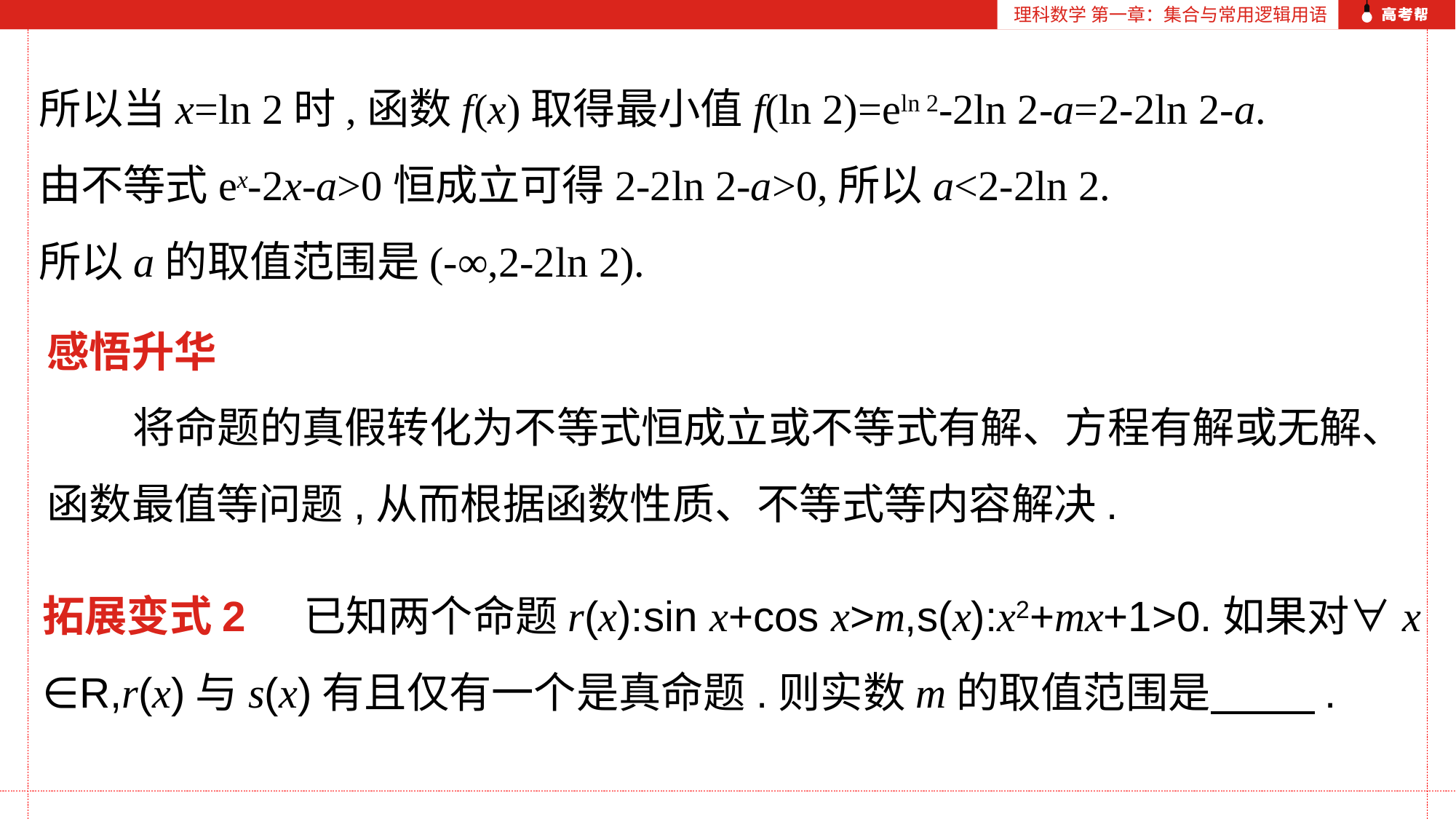

理科数学 第一章：集合与常用逻辑用语

所以当x=ln 2时,函数f(x)取得最小值f(ln 2)=eln 2-2ln 2-a=2-2ln 2-a.
由不等式ex-2x-a>0恒成立可得2-2ln 2-a>0,所以a<2-2ln 2.
所以a的取值范围是(-∞,2-2ln 2).
感悟升华
        将命题的真假转化为不等式恒成立或不等式有解、方程有解或无解、函数最值等问题,从而根据函数性质、不等式等内容解决.
拓展变式2    已知两个命题r(x):sin x+cos x>m,s(x):x2+mx+1>0.如果对∀x
∈R,r(x)与s(x)有且仅有一个是真命题.则实数m的取值范围是           .